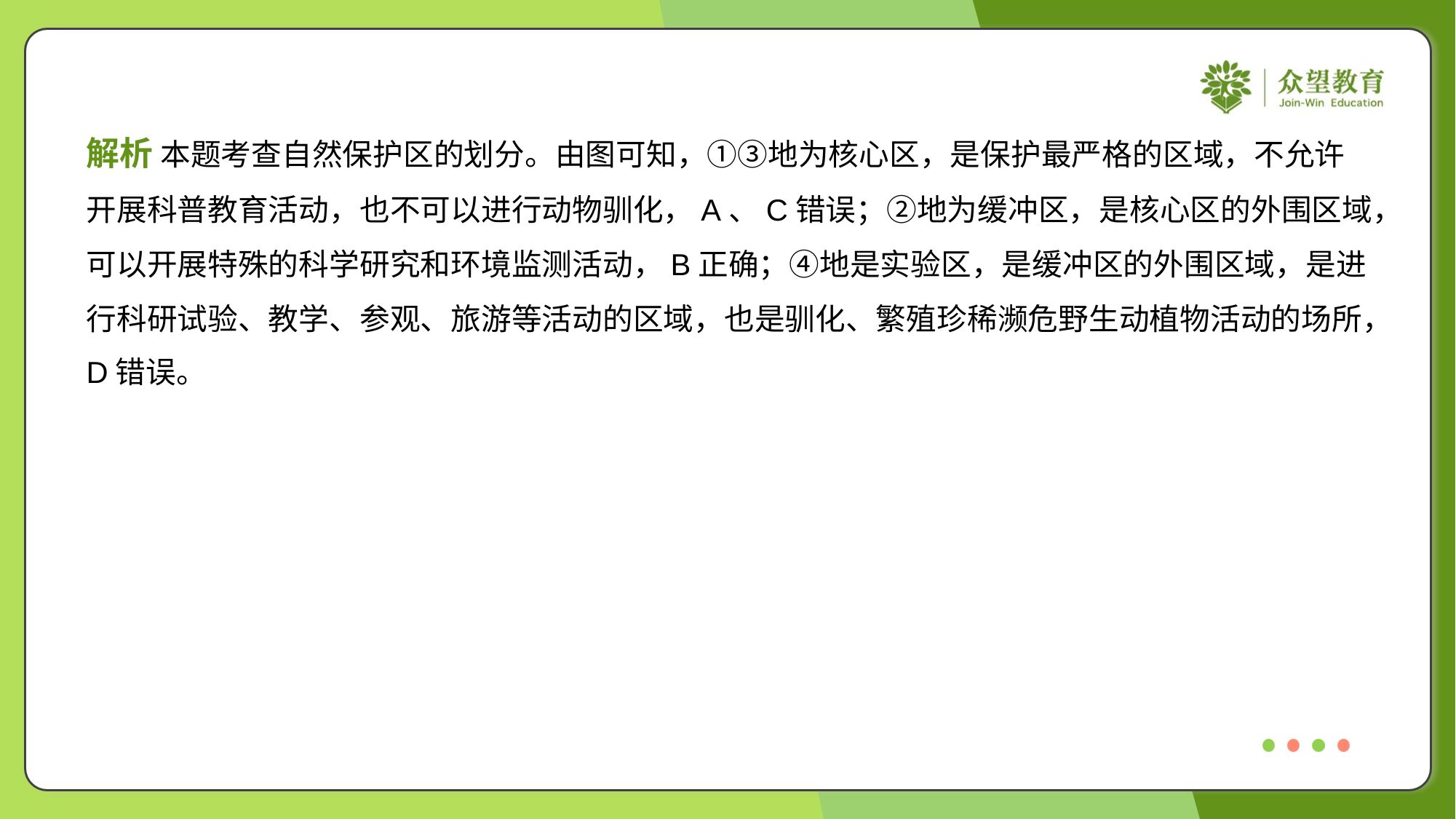

解析 本题考查自然保护区的划分。由图可知，①③地为核心区，是保护最严格的区域，不允许
开展科普教育活动，也不可以进行动物驯化，A、C错误；②地为缓冲区，是核心区的外围区域，
可以开展特殊的科学研究和环境监测活动，B正确；④地是实验区，是缓冲区的外围区域，是进
行科研试验、教学、参观、旅游等活动的区域，也是驯化、繁殖珍稀濒危野生动植物活动的场所，
D错误。